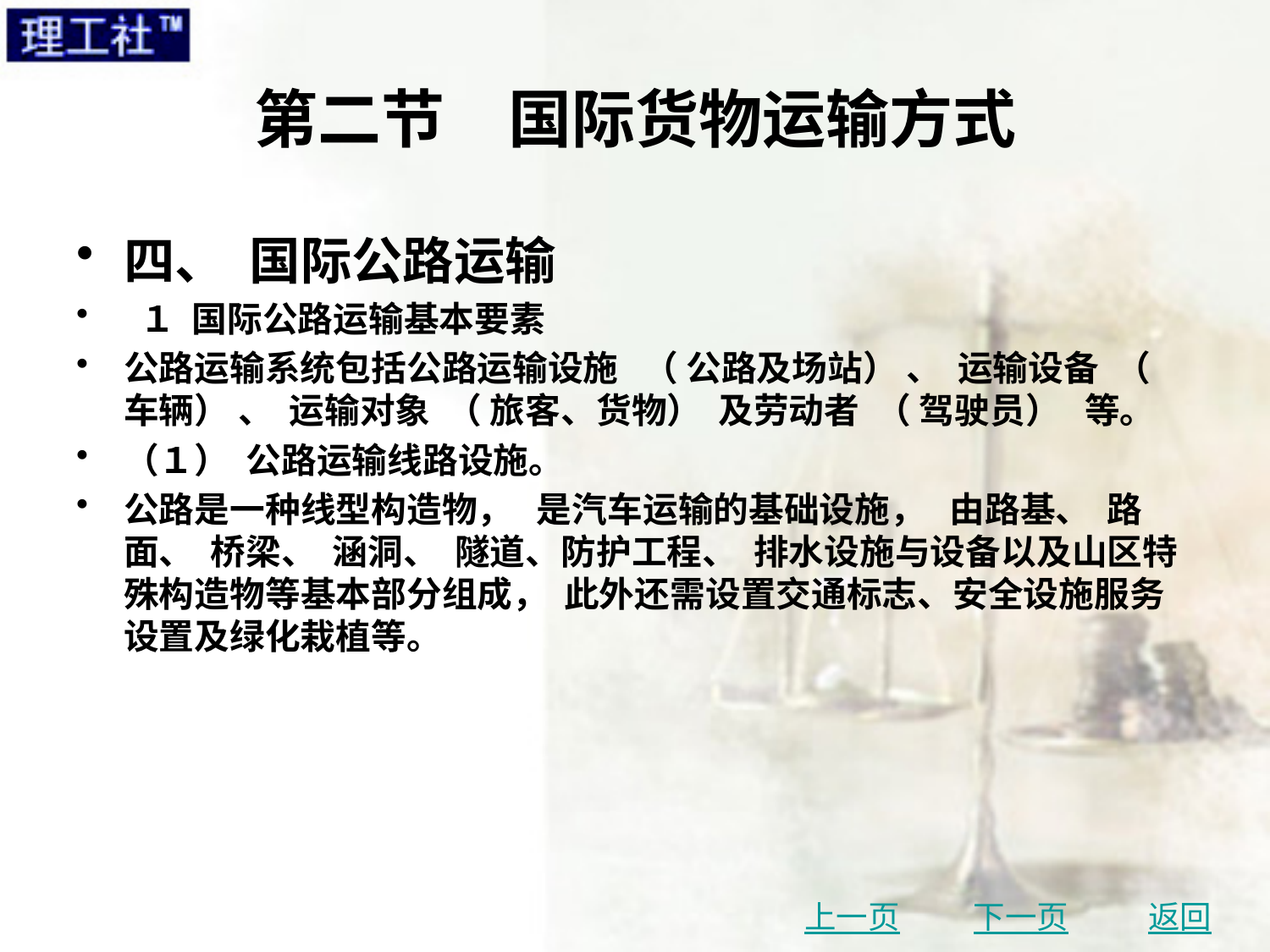

# 第二节　国际货物运输方式
四、  国际公路运输
 １  国际公路运输基本要素
公路运输系统包括公路运输设施   （ 公路及场站） 、  运输设备  （ 车辆） 、  运输对象  （ 旅客、货物）  及劳动者  （ 驾驶员）   等。
（１）  公路运输线路设施。
公路是一种线型构造物，   是汽车运输的基础设施，   由路基、  路面、  桥梁、  涵洞、  隧道、防护工程、  排水设施与设备以及山区特殊构造物等基本部分组成，  此外还需设置交通标志、安全设施服务设置及绿化栽植等。

上一页
下一页
返回